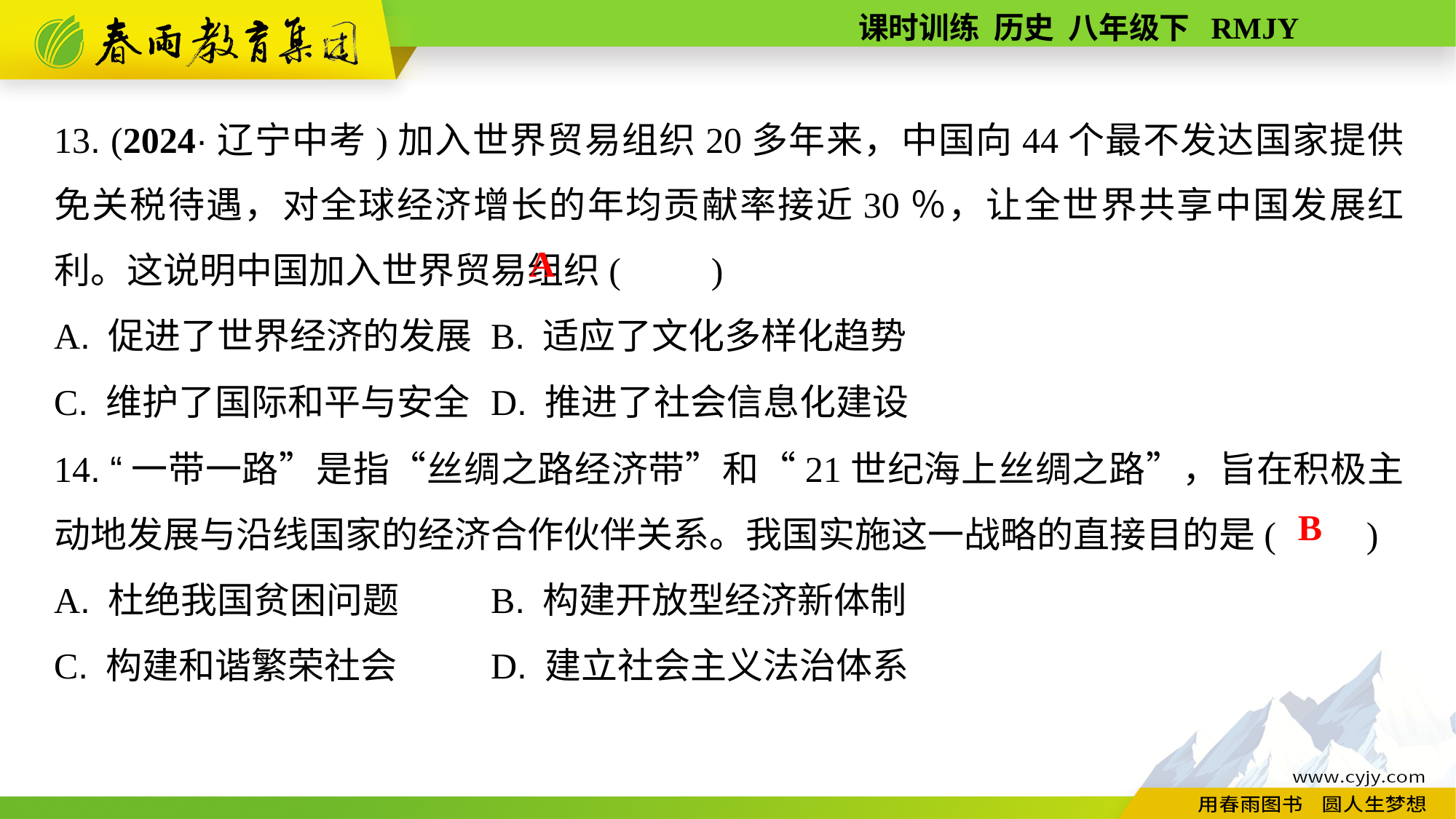

13. (2024·辽宁中考)加入世界贸易组织20多年来，中国向44个最不发达国家提供免关税待遇，对全球经济增长的年均贡献率接近30％，让全世界共享中国发展红利。这说明中国加入世界贸易组织(　　)
A. 促进了世界经济的发展	B. 适应了文化多样化趋势
C. 维护了国际和平与安全	D. 推进了社会信息化建设
A
14. “一带一路”是指“丝绸之路经济带”和“21世纪海上丝绸之路”，旨在积极主动地发展与沿线国家的经济合作伙伴关系。我国实施这一战略的直接目的是(　　)
A. 杜绝我国贫困问题	B. 构建开放型经济新体制
C. 构建和谐繁荣社会	D. 建立社会主义法治体系
B